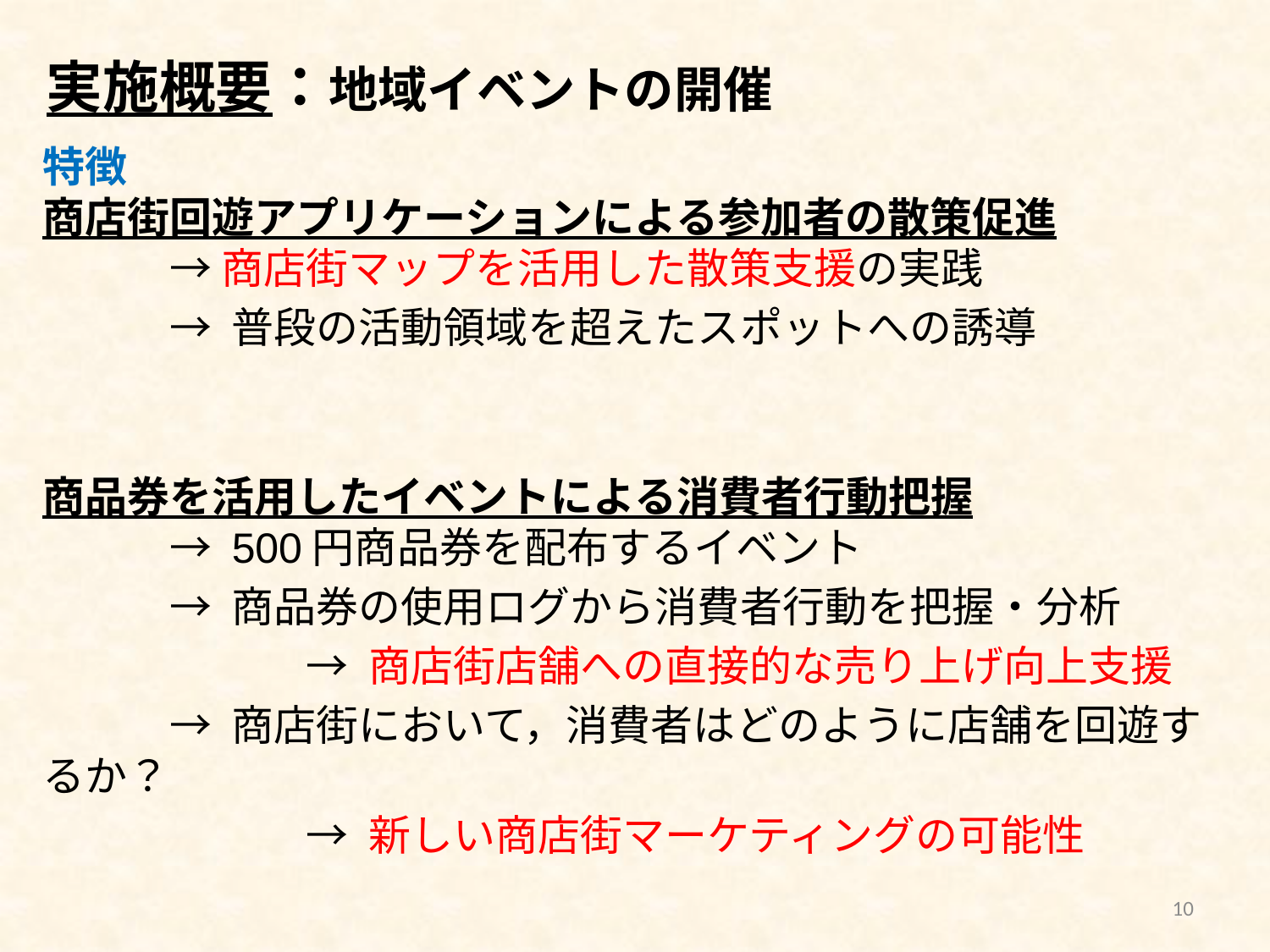

実施概要：地域イベントの開催
特徴
商店街回遊アプリケーションによる参加者の散策促進
	→ 商店街マップを活用した散策支援の実践
	→ 普段の活動領域を超えたスポットへの誘導

商品券を活用したイベントによる消費者行動把握
	→ 500円商品券を配布するイベント
	→ 商品券の使用ログから消費者行動を把握・分析
		 → 商店街店舗への直接的な売り上げ向上支援
	→ 商店街において，消費者はどのように店舗を回遊するか？
		 → 新しい商店街マーケティングの可能性
10